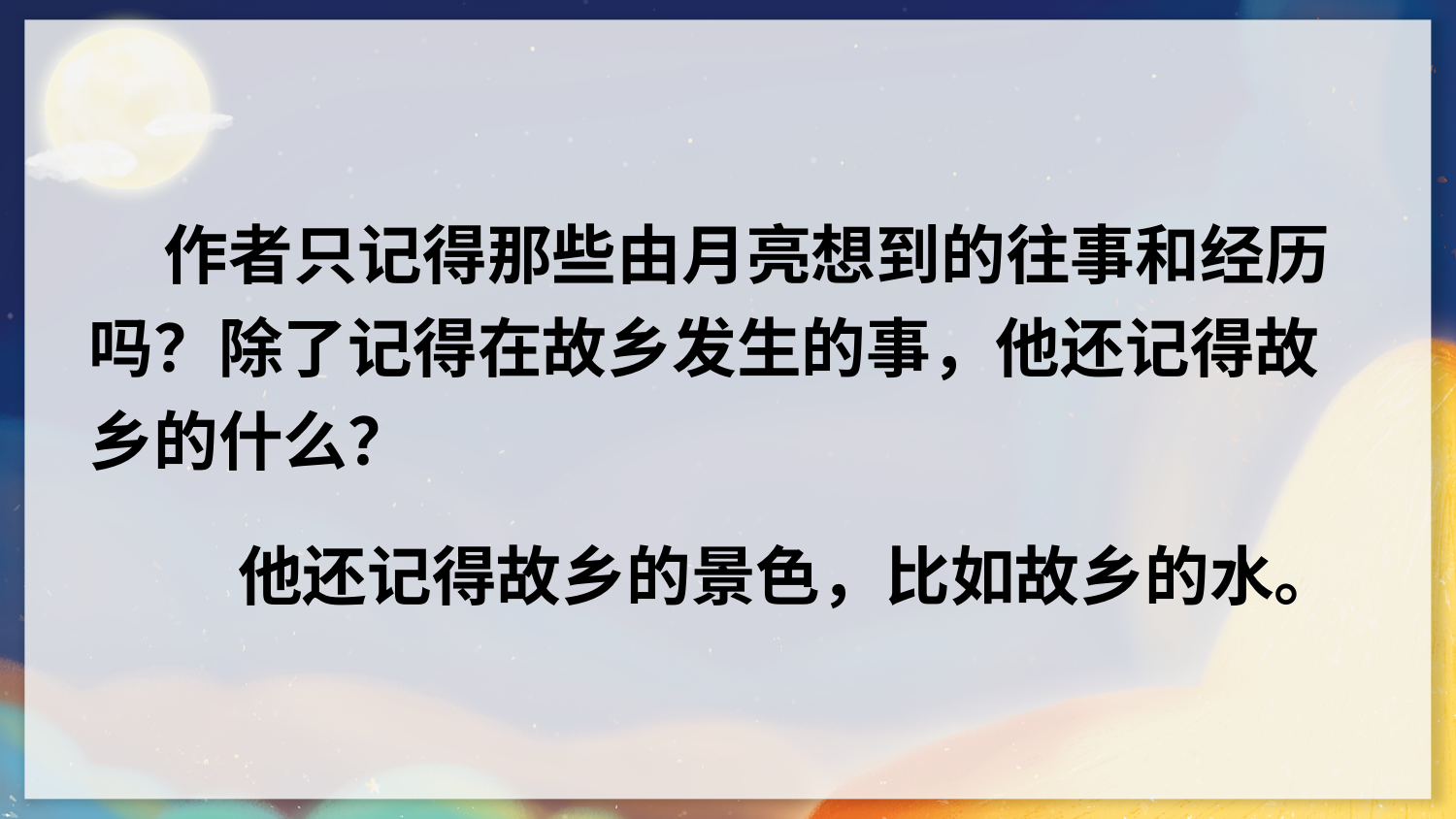

作者只记得那些由月亮想到的往事和经历吗？除了记得在故乡发生的事，他还记得故乡的什么？
他还记得故乡的景色，比如故乡的水。